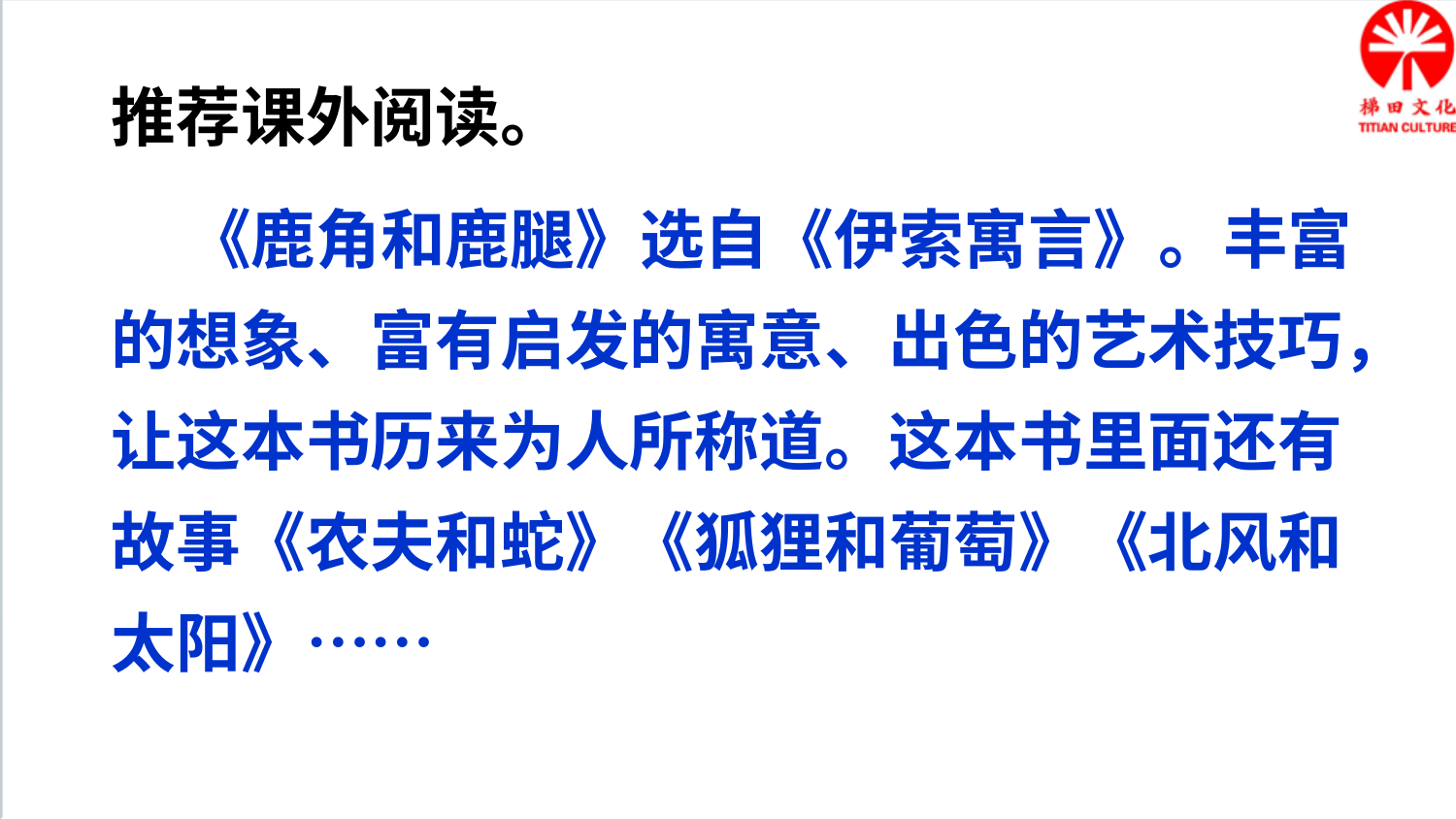

推荐课外阅读。
    《鹿角和鹿腿》选自《伊索寓言》。丰富的想象、富有启发的寓意、出色的艺术技巧，让这本书历来为人所称道。这本书里面还有故事《农夫和蛇》《狐狸和葡萄》《北风和太阳》……